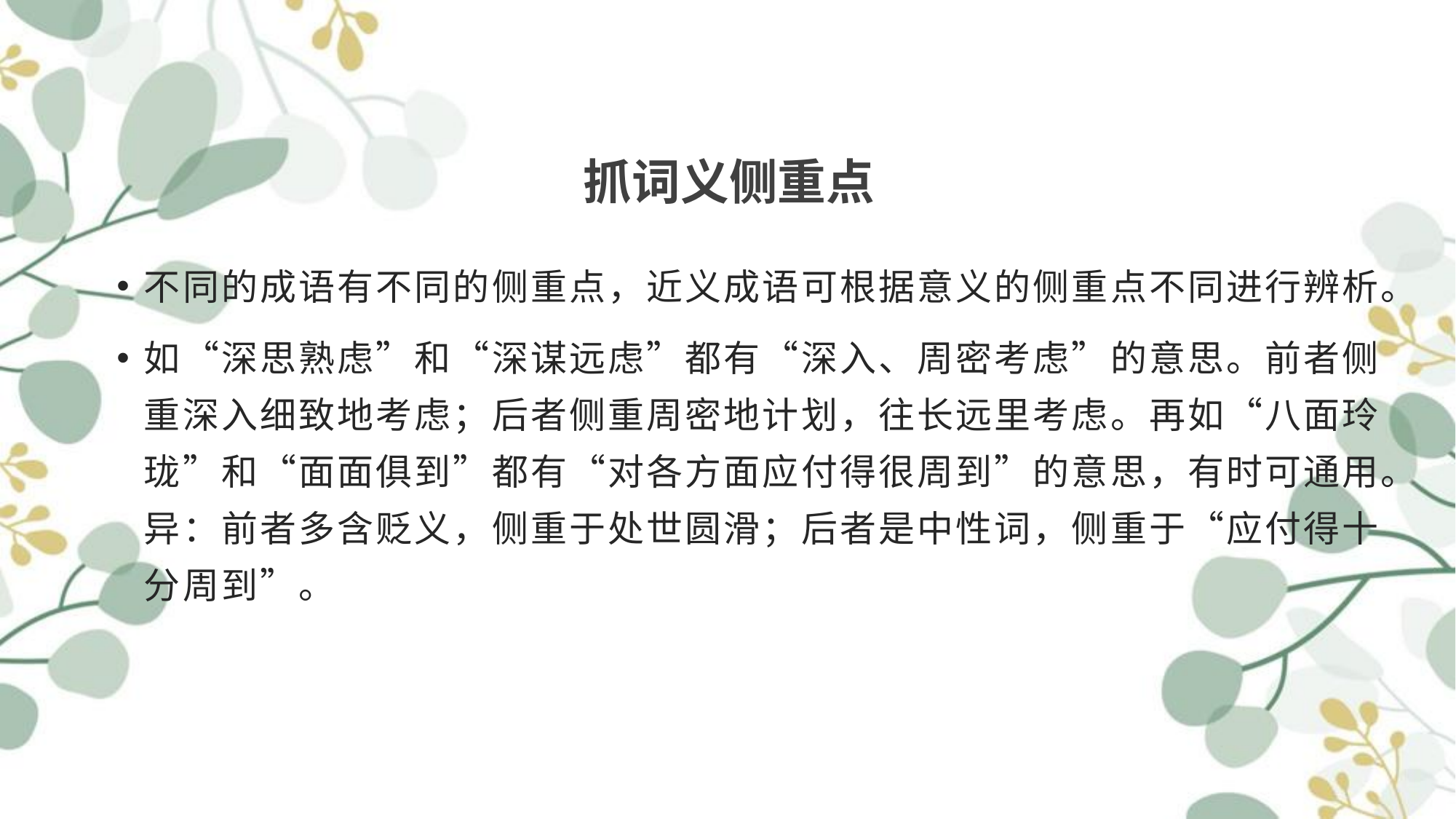

# 抓词义侧重点
不同的成语有不同的侧重点，近义成语可根据意义的侧重点不同进行辨析。
如“深思熟虑”和“深谋远虑”都有“深入、周密考虑”的意思。前者侧重深入细致地考虑；后者侧重周密地计划，往长远里考虑。再如“八面玲珑”和“面面俱到”都有“对各方面应付得很周到”的意思，有时可通用。异：前者多含贬义，侧重于处世圆滑；后者是中性词，侧重于“应付得十分周到”。